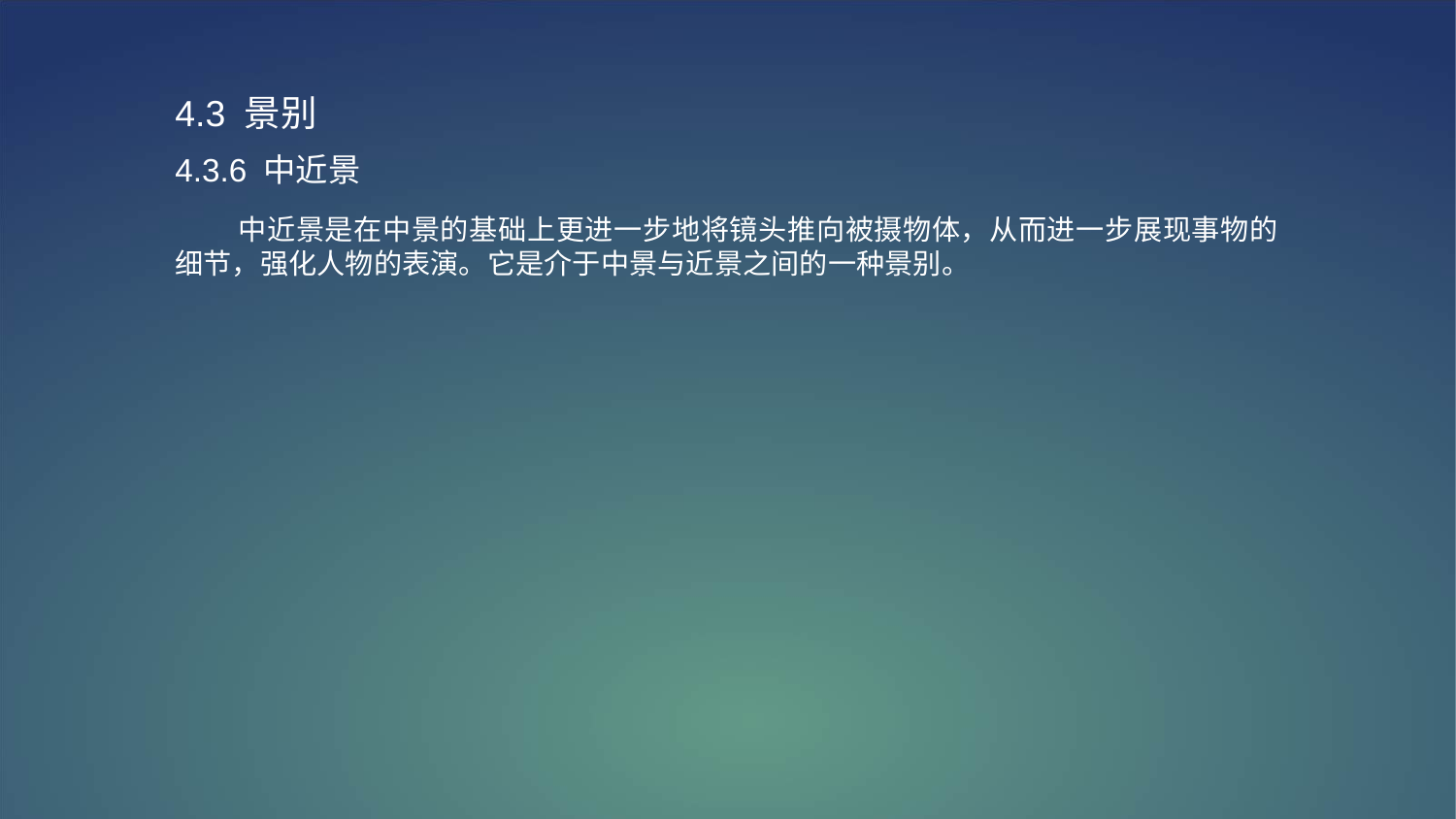

4.3 景别
4.3.6 中近景
  中近景是在中景的基础上更进一步地将镜头推向被摄物体，从而进一步展现事物的细节，强化人物的表演。它是介于中景与近景之间的一种景别。